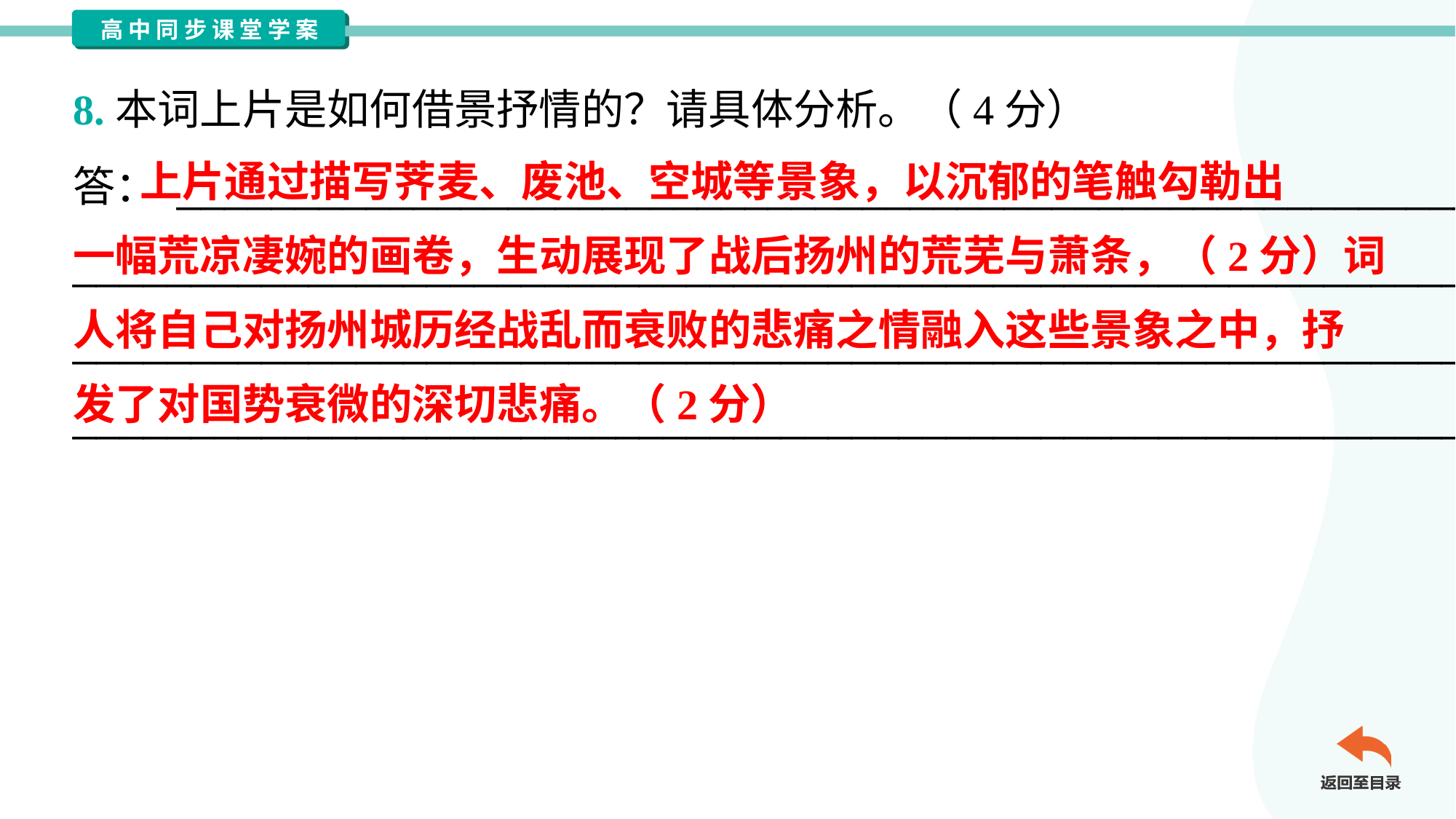

8.本词上片是如何借景抒情的？请具体分析。（4分）
答： ________________________________________________________
_____________________________________________________________
_____________________________________________________________
_____________________________________________________________
      上片通过描写荠麦、废池、空城等景象，以沉郁的笔触勾勒出
一幅荒凉凄婉的画卷，生动展现了战后扬州的荒芜与萧条，（2分）词
人将自己对扬州城历经战乱而衰败的悲痛之情融入这些景象之中，抒
发了对国势衰微的深切悲痛。（2分）